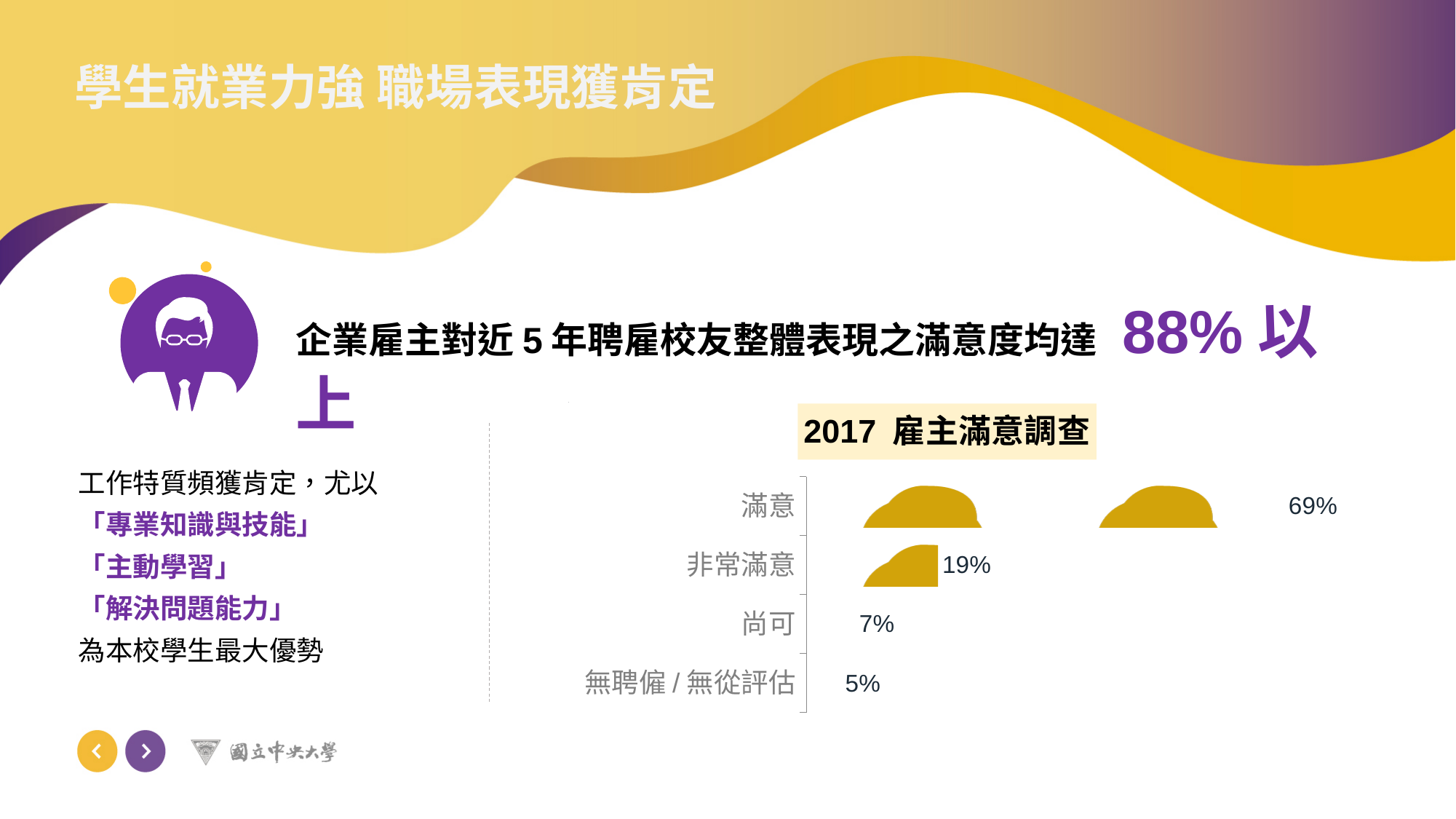

學生就業力強 職場表現獲肯定

企業雇主對近5年聘雇校友整體表現之滿意度均達  88%以上

### Chart: 2017 雇主滿意調查

| Category | 2017 雇主滿意調查 |
|---|---|
| 無聘僱/無從評估 | 0.05 |
| 尚可 | 0.07 |
| 非常滿意 | 0.19 |
| 滿意 | 0.69 |
工作特質頻獲肯定，尤以
「專業知識與技能」
「主動學習」
「解決問題能力」
為本校學生最大優勢